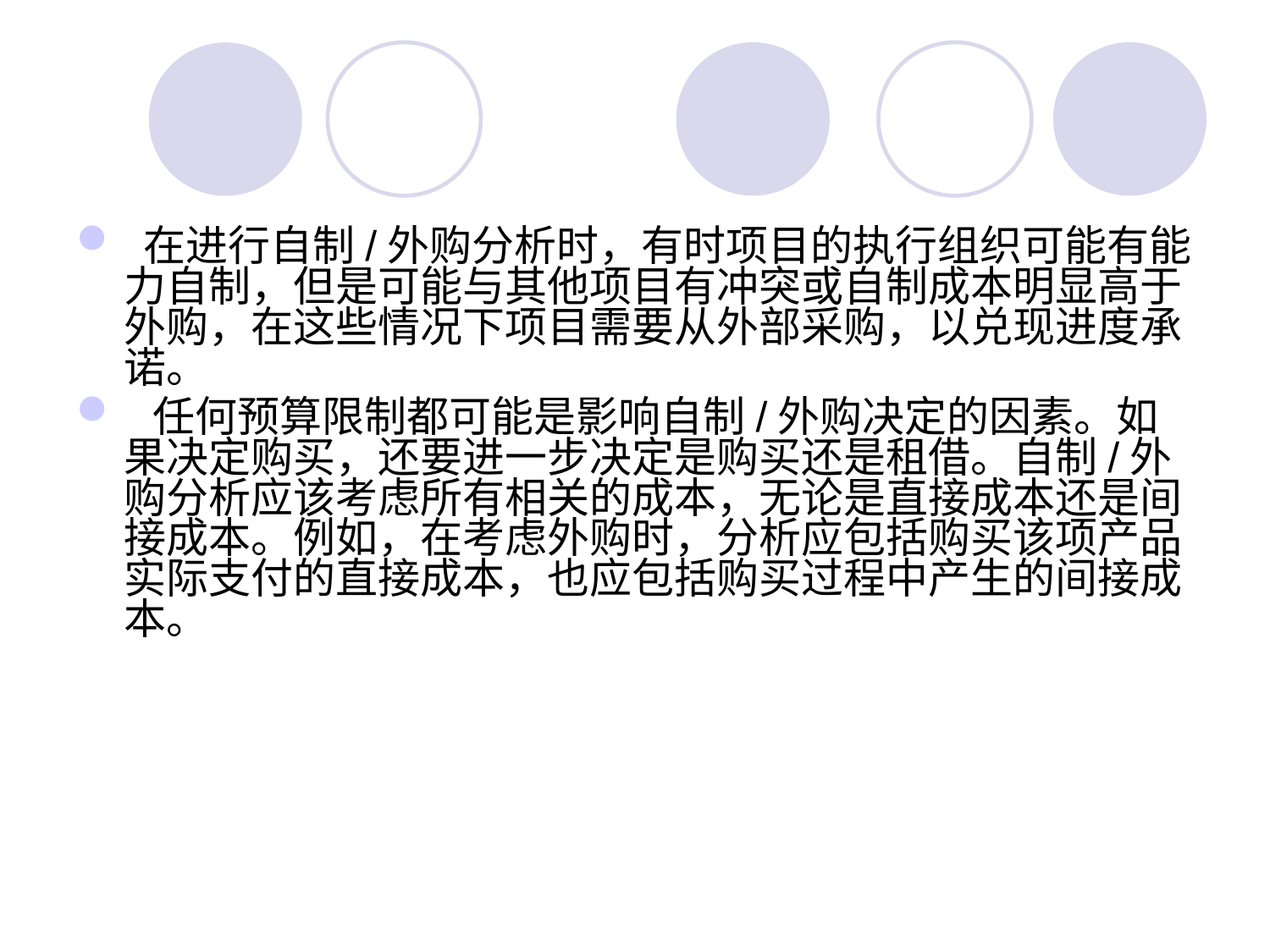

#
 在进行自制/外购分析时，有时项目的执行组织可能有能力自制，但是可能与其他项目有冲突或自制成本明显高于外购，在这些情况下项目需要从外部采购，以兑现进度承诺。
  任何预算限制都可能是影响自制/外购决定的因素。如果决定购买，还要进一步决定是购买还是租借。自制/外购分析应该考虑所有相关的成本，无论是直接成本还是间接成本。例如，在考虑外购时，分析应包括购买该项产品实际支付的直接成本，也应包括购买过程中产生的间接成本。